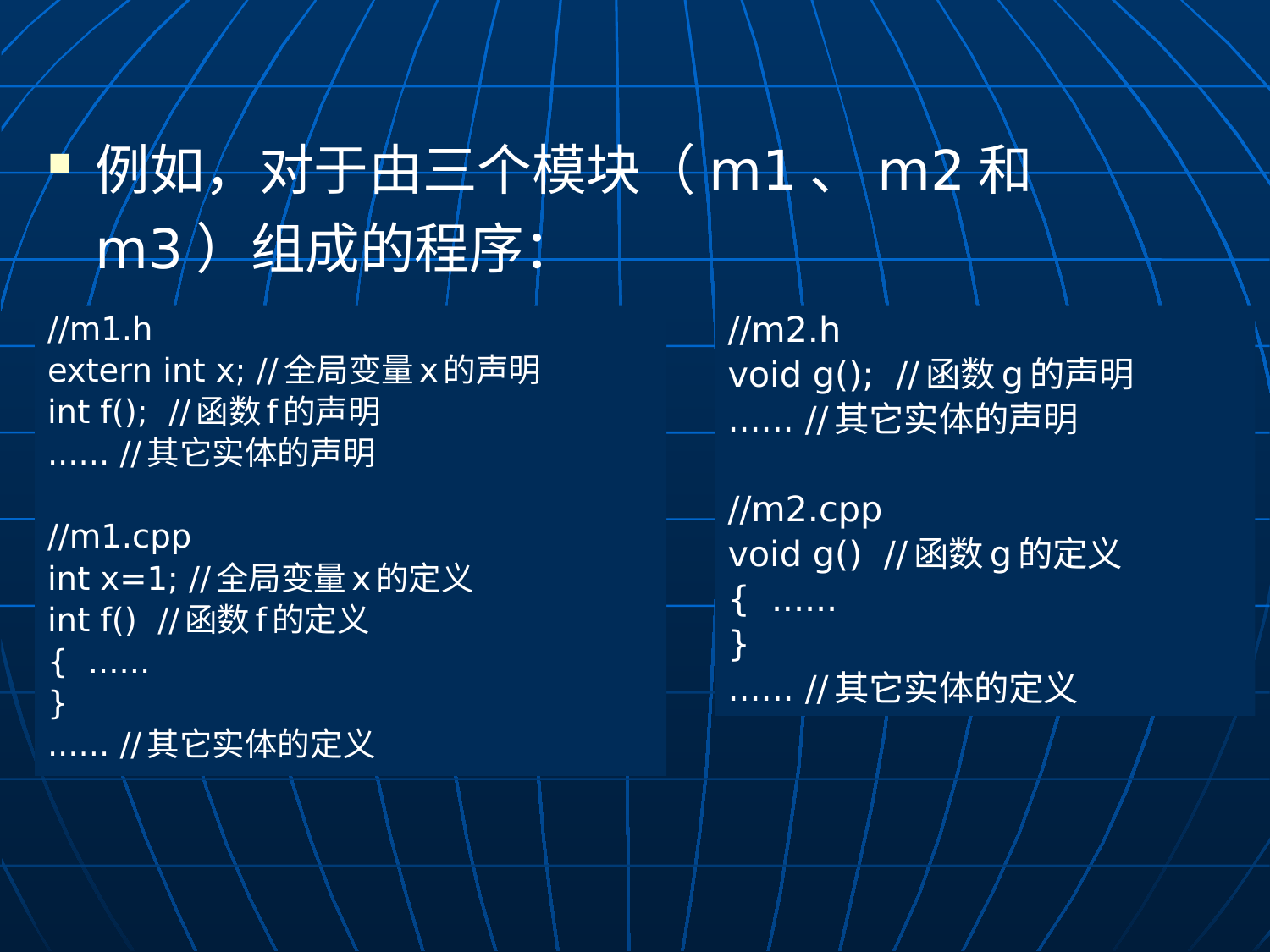

例如，对于由三个模块（m1、m2和m3）组成的程序：

//m1.h
extern int x; //全局变量x的声明
int f();  //函数f的声明
...... //其它实体的声明

//m1.cpp
int x=1; //全局变量x的定义
int f()  //函数f的定义
{	......
}
...... //其它实体的定义
//m2.h
void g();  //函数g的声明
...... //其它实体的声明

//m2.cpp
void g()  //函数g的定义
{	......
}
...... //其它实体的定义